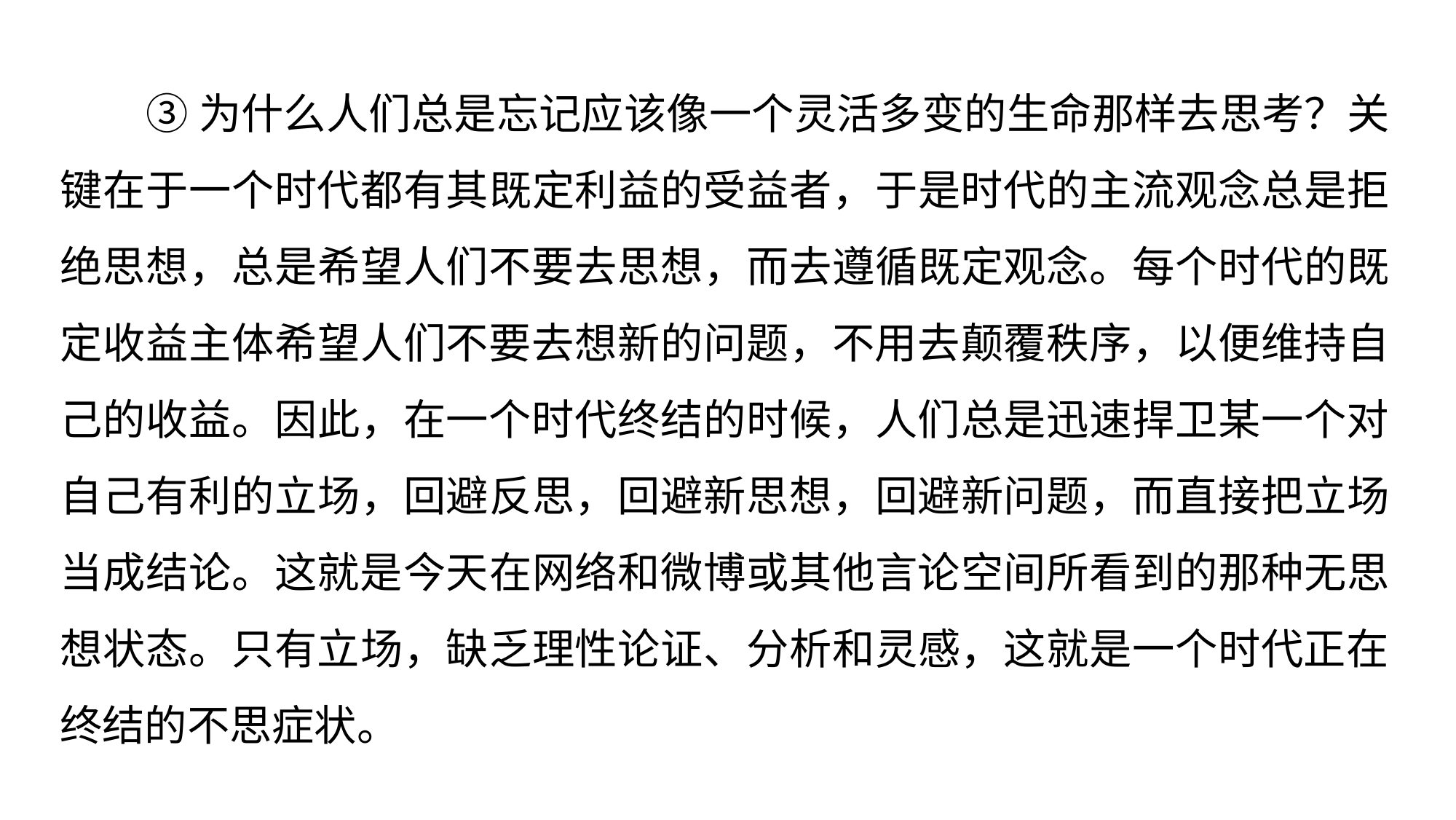

③为什么人们总是忘记应该像一个灵活多变的生命那样去思考？关键在于一个时代都有其既定利益的受益者，于是时代的主流观念总是拒绝思想，总是希望人们不要去思想，而去遵循既定观念。每个时代的既定收益主体希望人们不要去想新的问题，不用去颠覆秩序，以便维持自己的收益。因此，在一个时代终结的时候，人们总是迅速捍卫某一个对自己有利的立场，回避反思，回避新思想，回避新问题，而直接把立场当成结论。这就是今天在网络和微博或其他言论空间所看到的那种无思想状态。只有立场，缺乏理性论证、分析和灵感，这就是一个时代正在终结的不思症状。